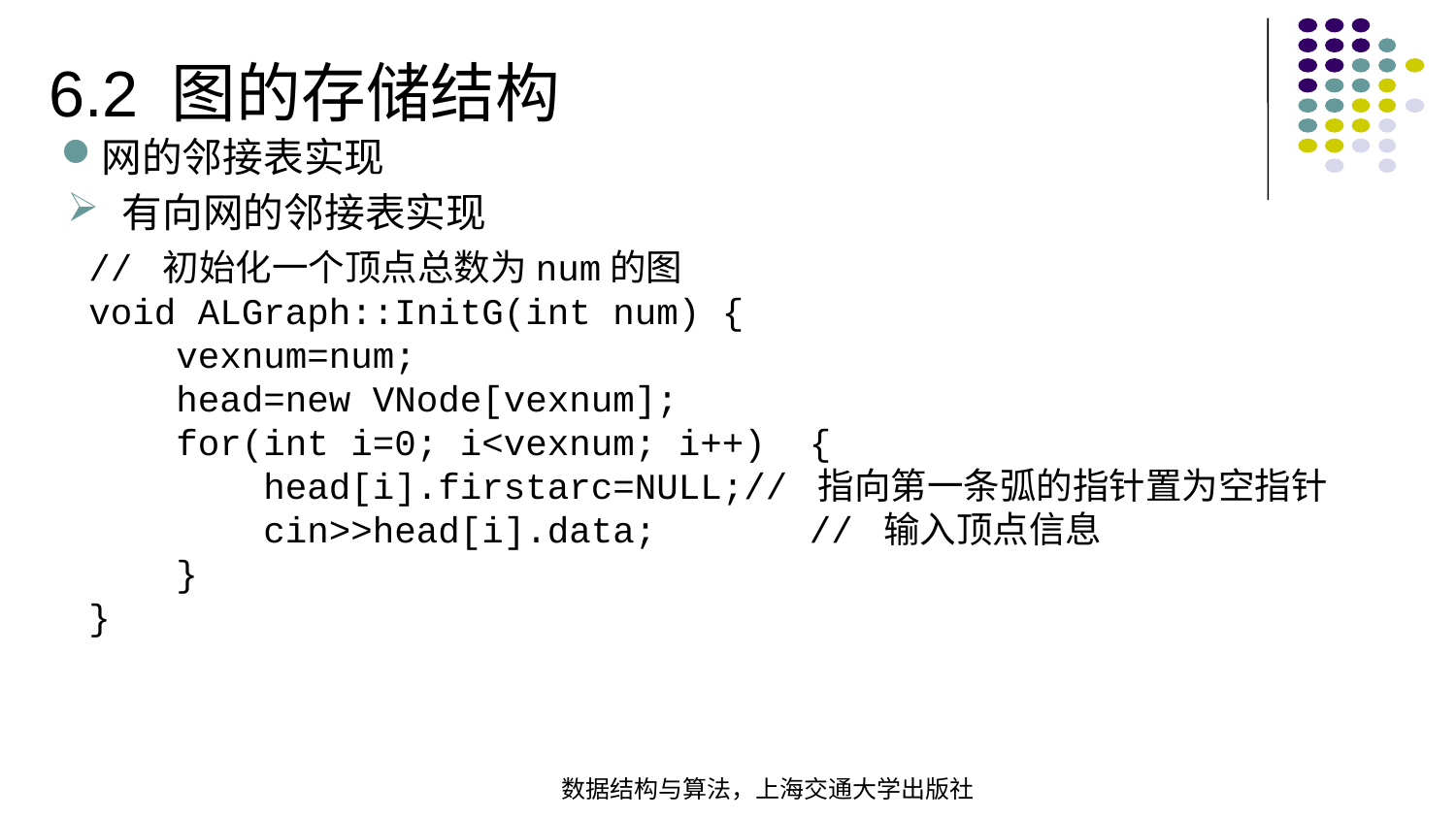

6.2 图的存储结构
网的邻接表实现
有向网的邻接表实现
// 初始化一个顶点总数为num的图void ALGraph::InitG(int num) {    vexnum=num;    head=new VNode[vexnum];    for(int i=0; i<vexnum; i++)  {        head[i].firstarc=NULL;// 指向第一条弧的指针置为空指针         cin>>head[i].data;       // 输入顶点信息    }}